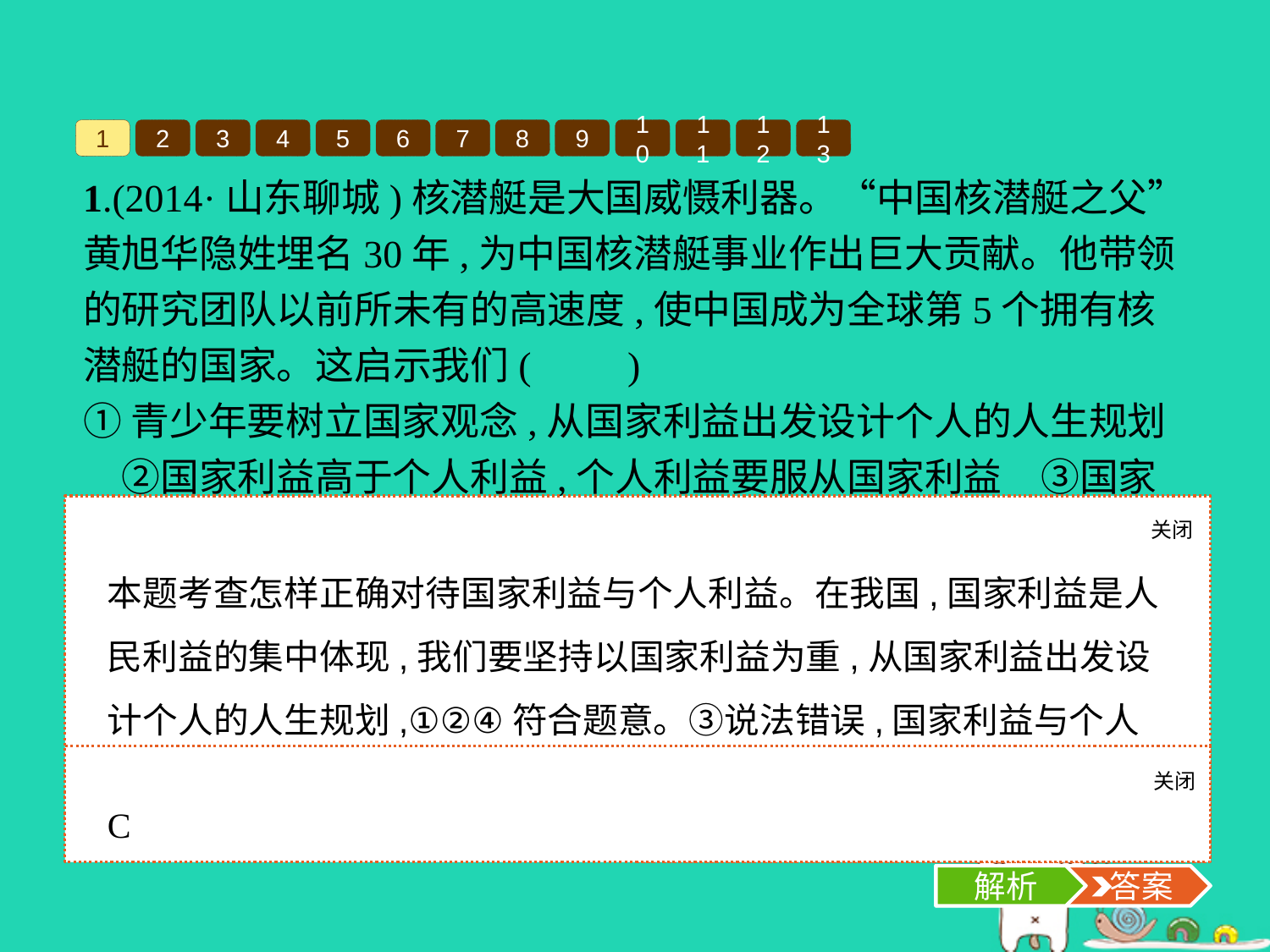

1
2
3
4
5
6
7
8
9
10
11
12
13
1.(2014·山东聊城)核潜艇是大国威慑利器。“中国核潜艇之父”黄旭华隐姓埋名30年,为中国核潜艇事业作出巨大贡献。他带领的研究团队以前所未有的高速度,使中国成为全球第5个拥有核潜艇的国家。这启示我们(　　)
①青少年要树立国家观念,从国家利益出发设计个人的人生规划　②国家利益高于个人利益,个人利益要服从国家利益　③国家利益与个人利益是完全一致的　④人生的价值,体现在对他人、社会、国家的奉献中
A.①②		B.②③
C.①②④	D.①②③④

关闭
解析

本题考查怎样正确对待国家利益与个人利益。在我国,国家利益是人民利益的集中体现,我们要坚持以国家利益为重,从国家利益出发设计个人的人生规划,①②④符合题意。③说法错误,国家利益与个人利益在总体上是一致的,应排除。故选C项。

关闭
解析
  答案

C
解析
  答案